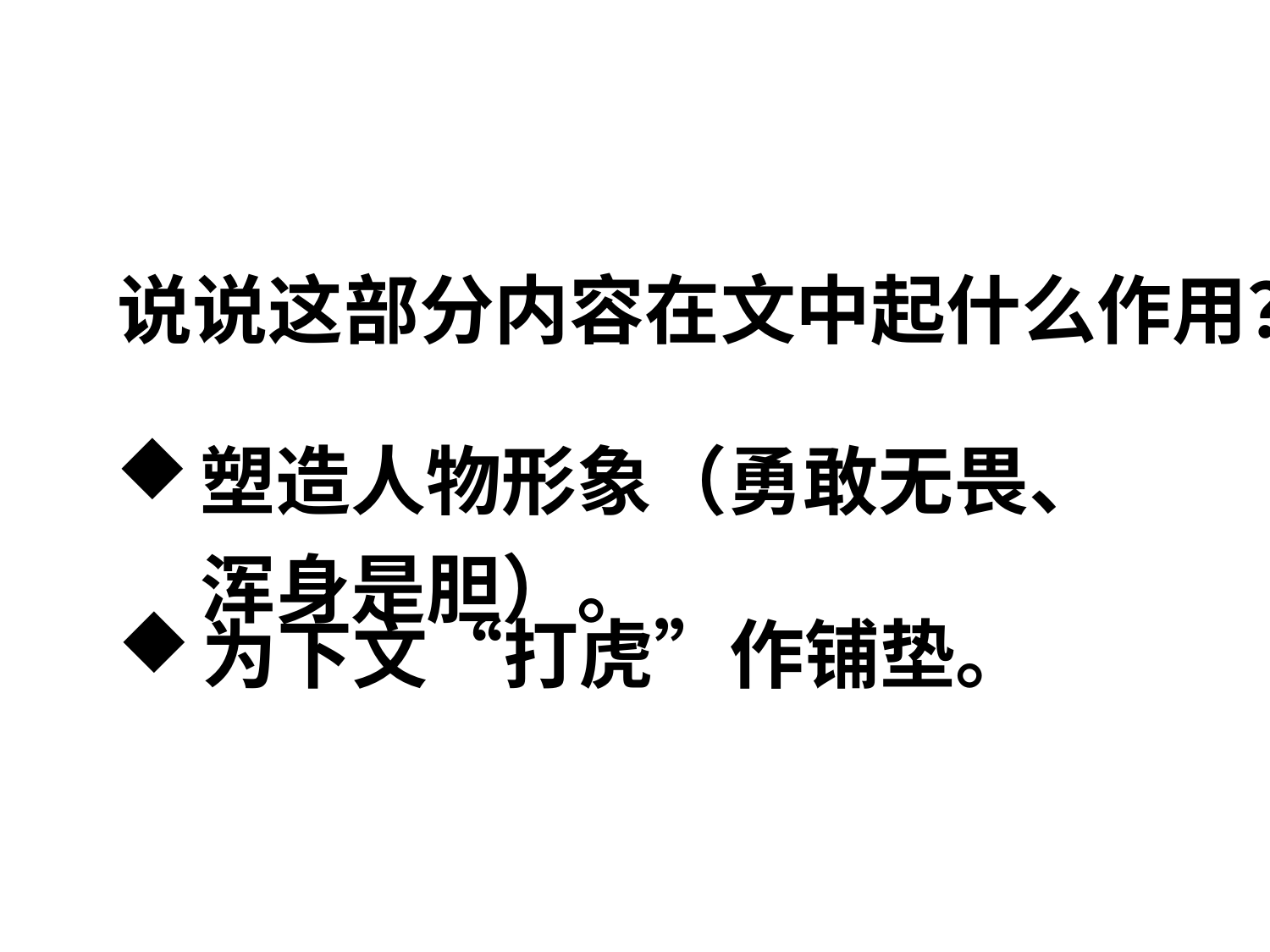

说说这部分内容在文中起什么作用？
塑造人物形象（勇敢无畏、浑身是胆）。
为下文“打虎”作铺垫。